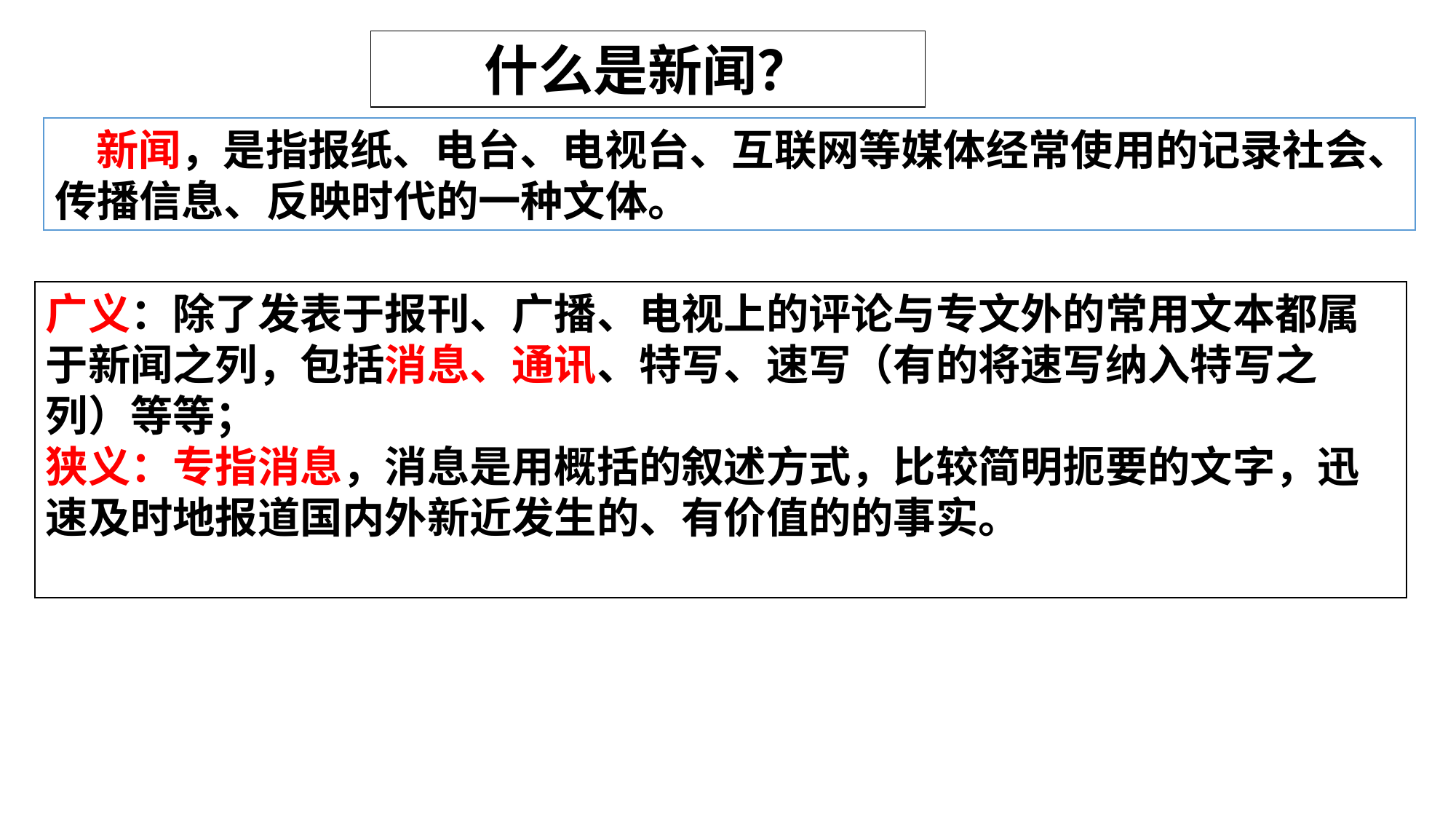

什么是新闻？
    新闻，是指报纸、电台、电视台、互联网等媒体经常使用的记录社会、传播信息、反映时代的一种文体。
广义：除了发表于报刊、广播、电视上的评论与专文外的常用文本都属于新闻之列，包括消息、通讯、特写、速写（有的将速写纳入特写之列）等等；
狭义：专指消息，消息是用概括的叙述方式，比较简明扼要的文字，迅速及时地报道国内外新近发生的、有价值的的事实。